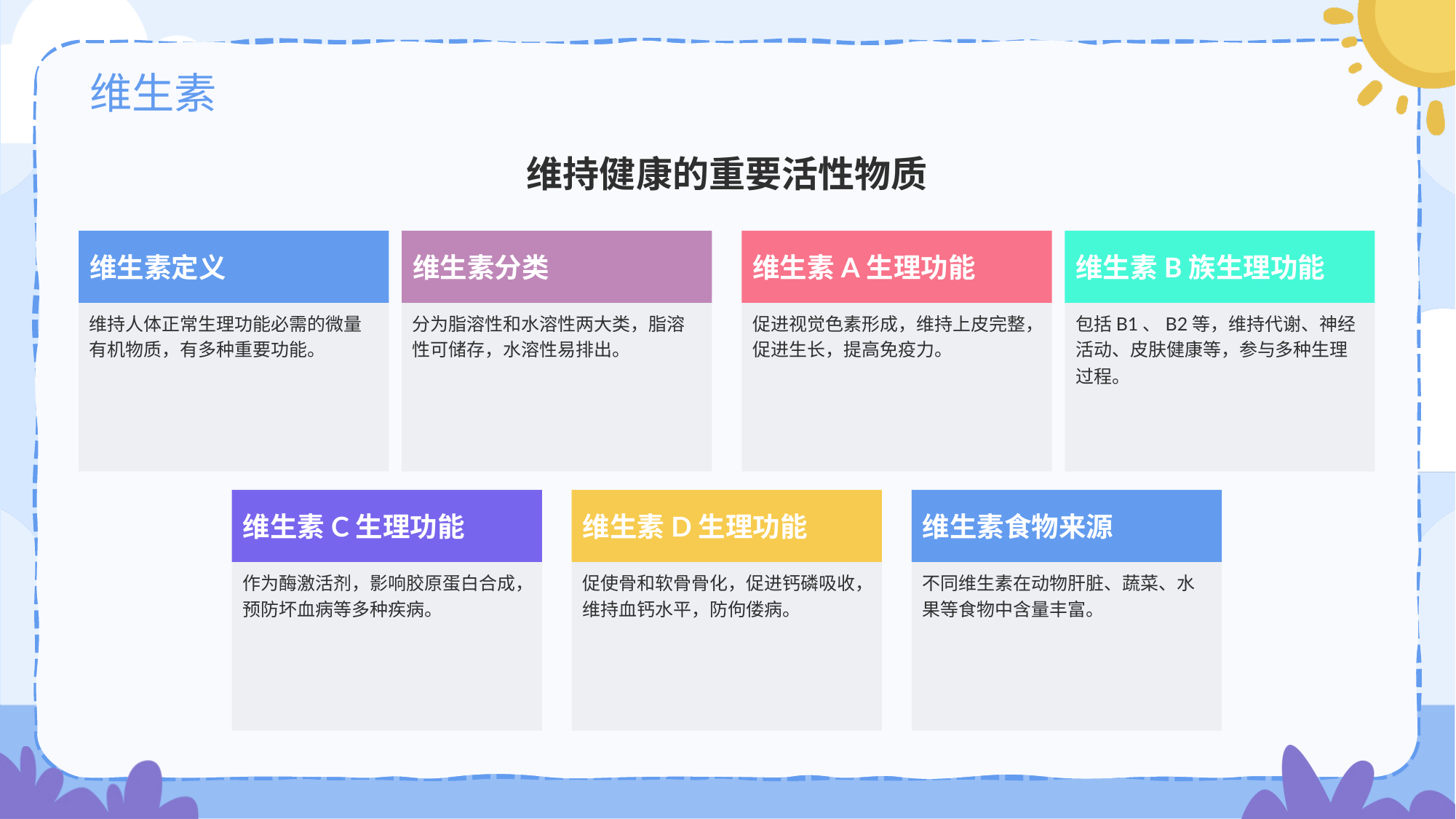

# 维生素
维持健康的重要活性物质
维生素定义
维持人体正常生理功能必需的微量有机物质，有多种重要功能。
维生素分类
分为脂溶性和水溶性两大类，脂溶性可储存，水溶性易排出。
维生素A生理功能
促进视觉色素形成，维持上皮完整，促进生长，提高免疫力。
维生素B族生理功能
包括B1、B2等，维持代谢、神经活动、皮肤健康等，参与多种生理过程。
维生素C生理功能
作为酶激活剂，影响胶原蛋白合成，预防坏血病等多种疾病。
维生素D生理功能
促使骨和软骨骨化，促进钙磷吸收，维持血钙水平，防佝偻病。
维生素食物来源
不同维生素在动物肝脏、蔬菜、水果等食物中含量丰富。